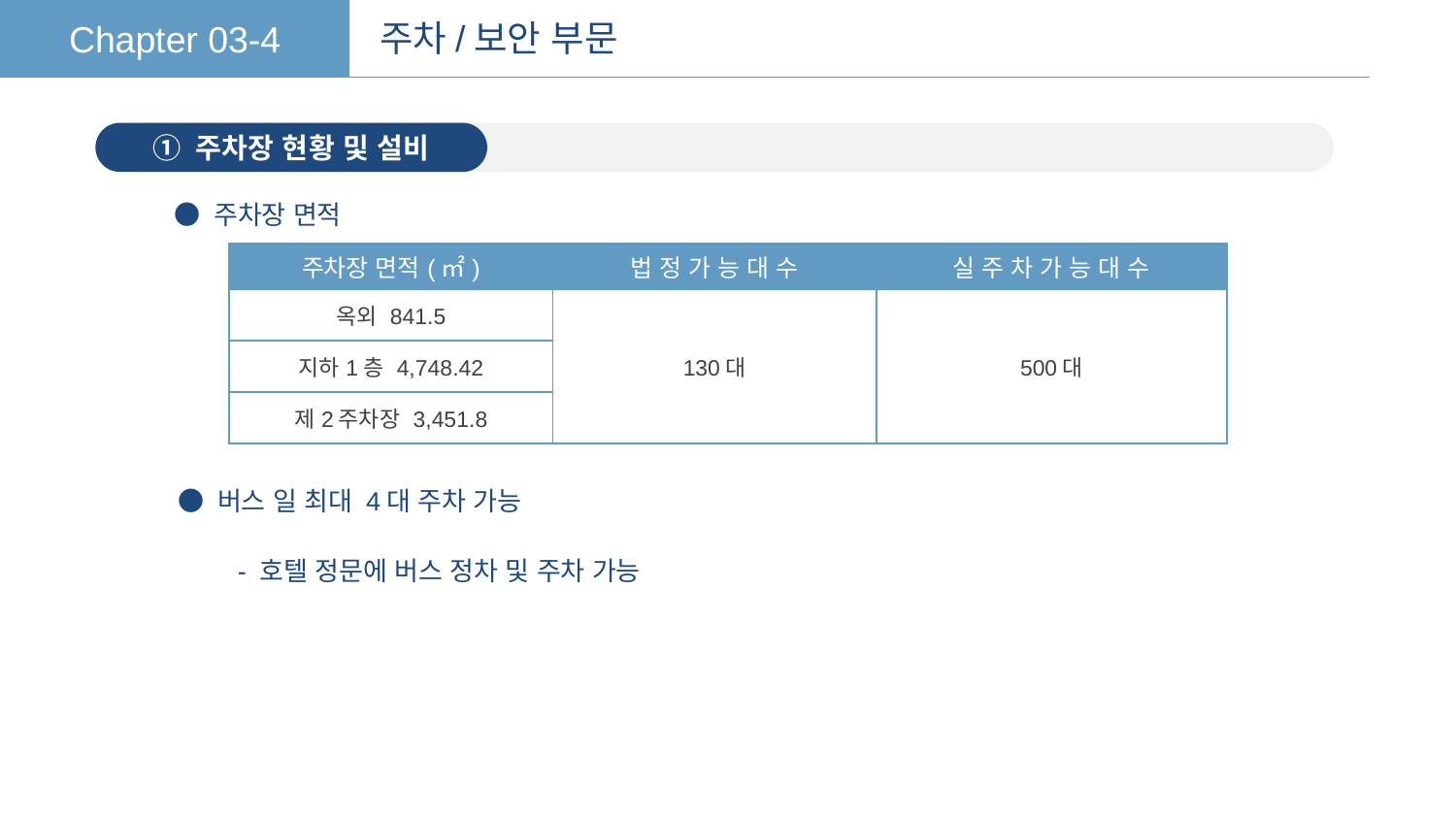

Chapter 03-4
주차/보안 부문
① 주차장 현황 및 설비

● 주차장 면적
| 주차장 면적(㎡) | 법 정 가 능 대 수 | 실 주 차 가 능 대 수 |
| --- | --- | --- |
| 옥외 841.5 | 130대 | 500대 |
| 지하1층 4,748.42 |  |  |
| 제2주차장 3,451.8 |  |  |
● 버스 일 최대 4대 주차 가능
- 호텔 정문에 버스 정차 및 주차 가능